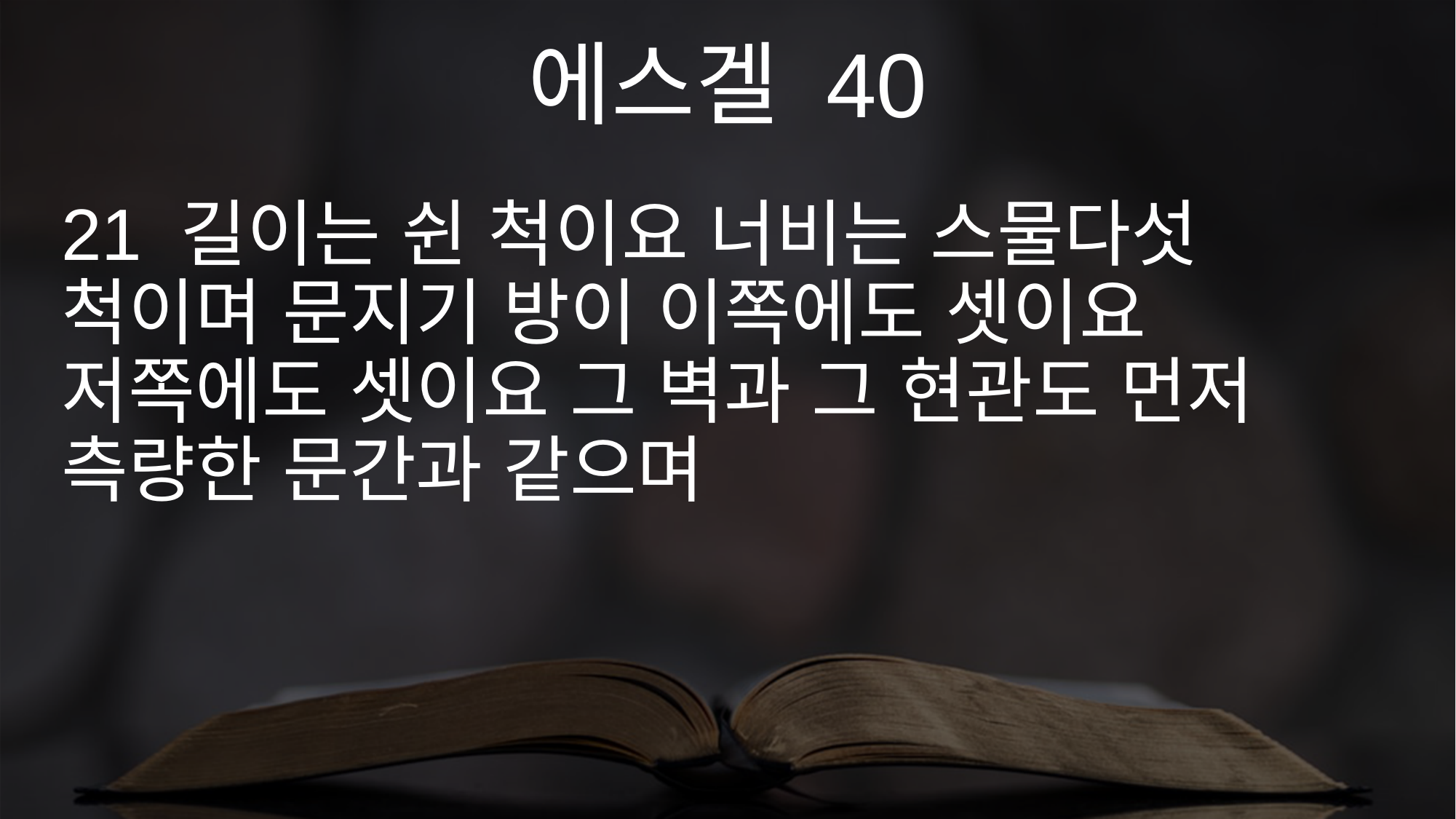

에스겔 40
21 길이는 쉰 척이요 너비는 스물다섯 척이며 문지기 방이 이쪽에도 셋이요 저쪽에도 셋이요 그 벽과 그 현관도 먼저 측량한 문간과 같으며